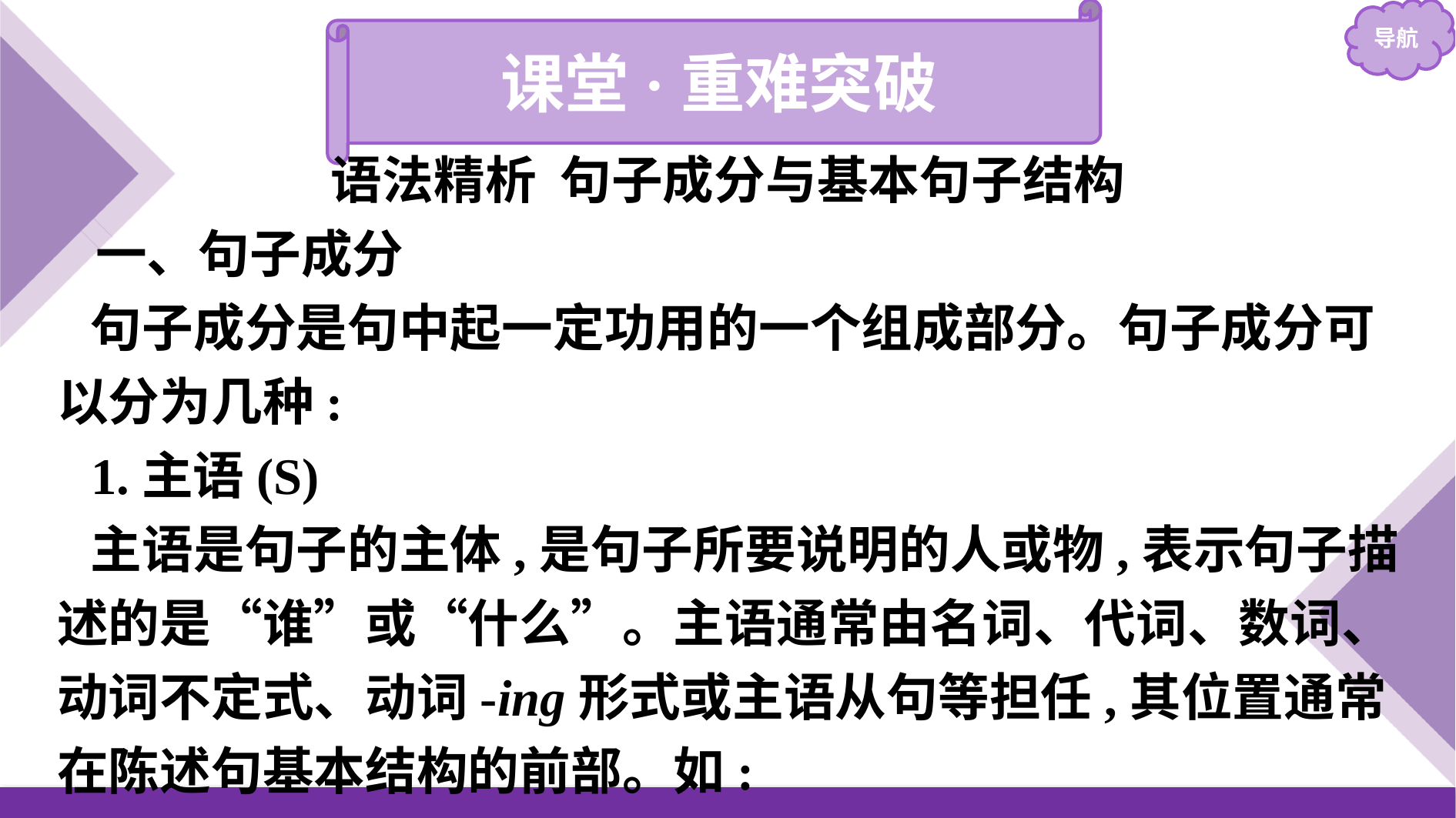

课堂·重难突破
语法精析  句子成分与基本句子结构
一、句子成分
句子成分是句中起一定功用的一个组成部分。句子成分可以分为几种:
1.主语(S)
主语是句子的主体,是句子所要说明的人或物,表示句子描述的是“谁”或“什么”。主语通常由名词、代词、数词、动词不定式、动词-ing形式或主语从句等担任,其位置通常在陈述句基本结构的前部。如: